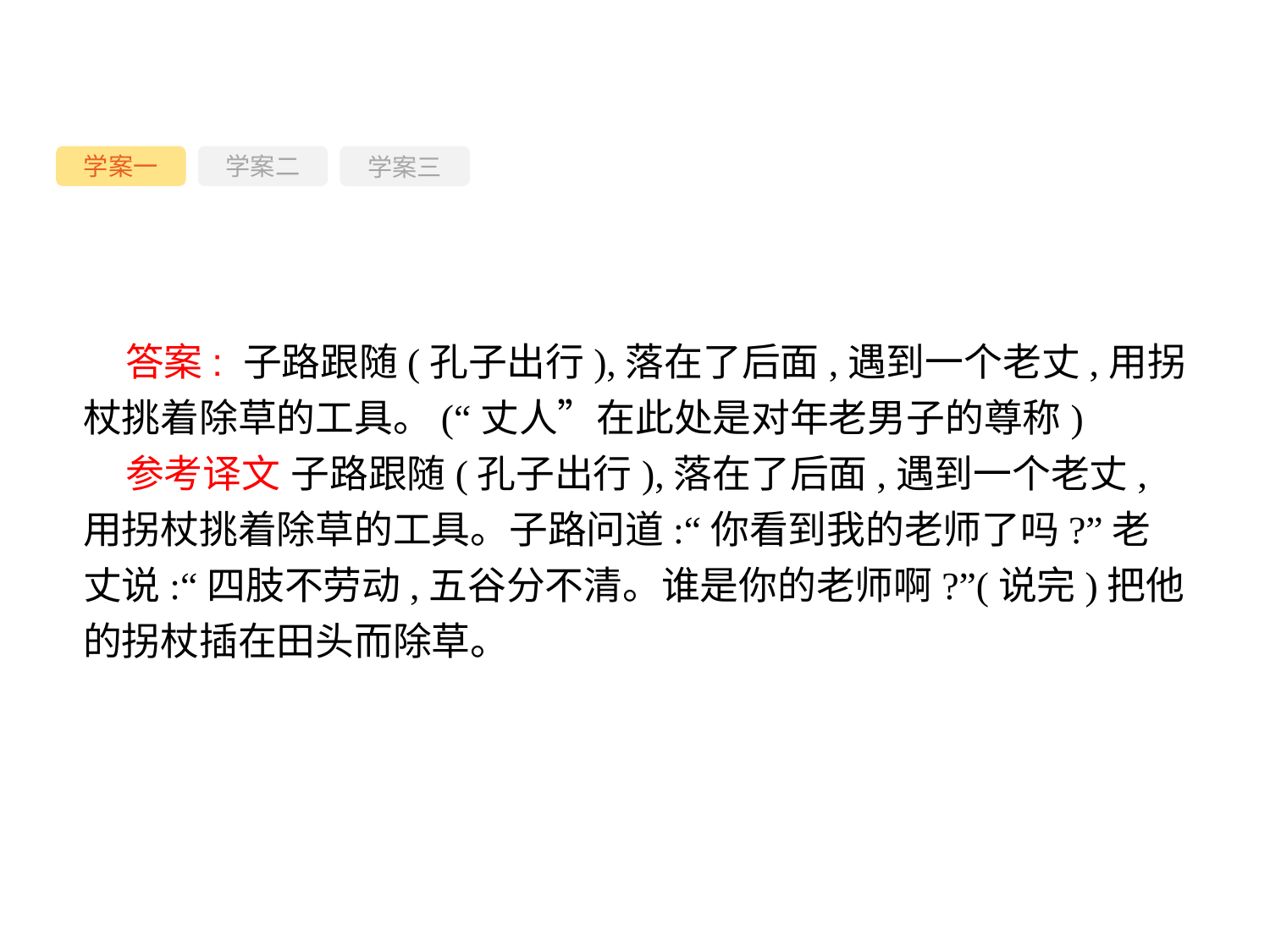

学案一
学案三
学案二
答案: 子路跟随(孔子出行),落在了后面,遇到一个老丈,用拐杖挑着除草的工具。(“丈人”在此处是对年老男子的尊称)
参考译文 子路跟随(孔子出行),落在了后面,遇到一个老丈,用拐杖挑着除草的工具。子路问道:“你看到我的老师了吗?”老丈说:“四肢不劳动,五谷分不清。谁是你的老师啊?”(说完)把他的拐杖插在田头而除草。
-69-